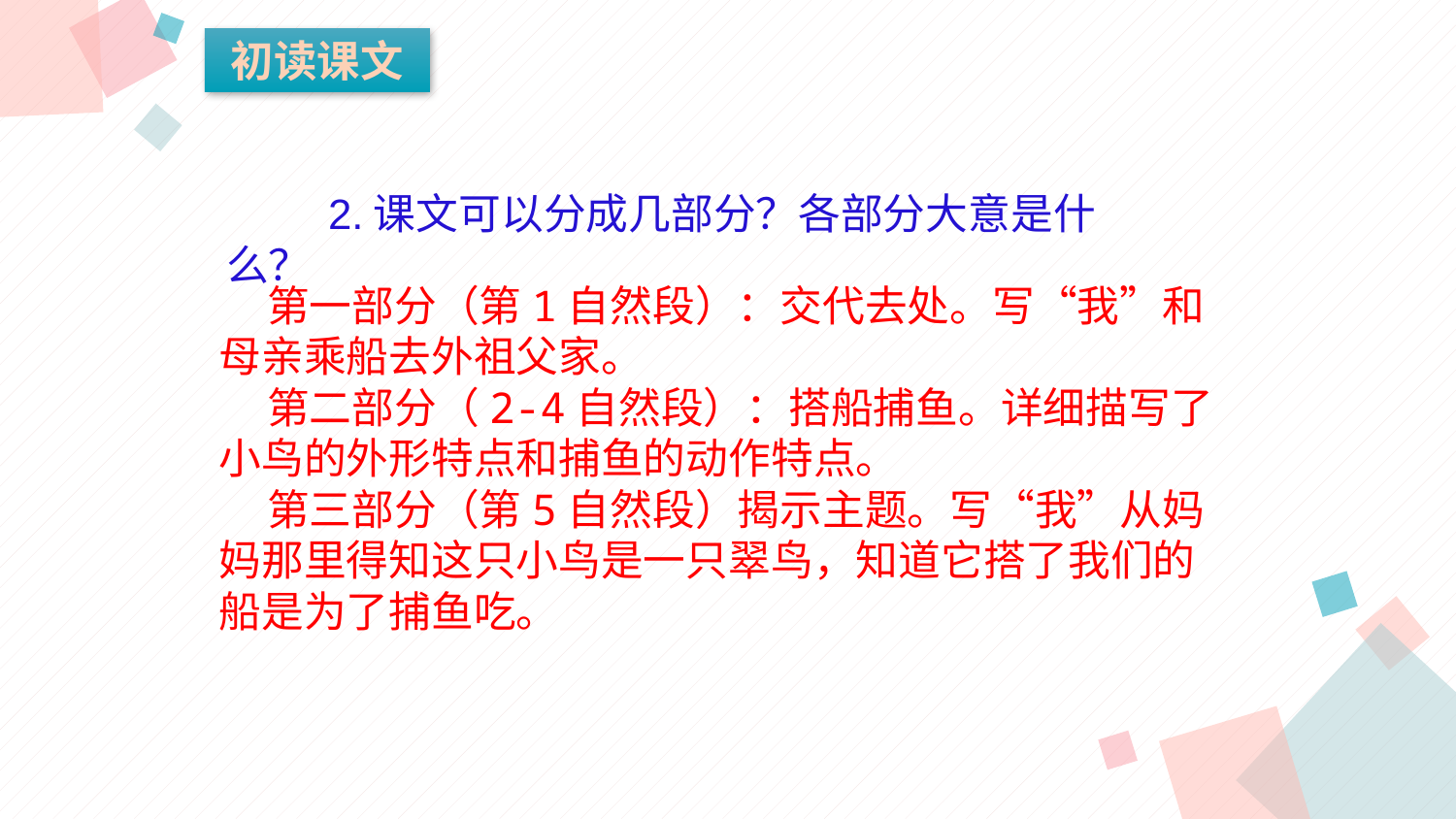

初读课文
    2.课文可以分成几部分？各部分大意是什么？
    第一部分（第1自然段）：交代去处。写“我”和母亲乘船去外祖父家。
    第二部分（2-4自然段）：搭船捕鱼。详细描写了小鸟的外形特点和捕鱼的动作特点。
    第三部分（第5自然段）揭示主题。写“我”从妈妈那里得知这只小鸟是一只翠鸟，知道它搭了我们的船是为了捕鱼吃。